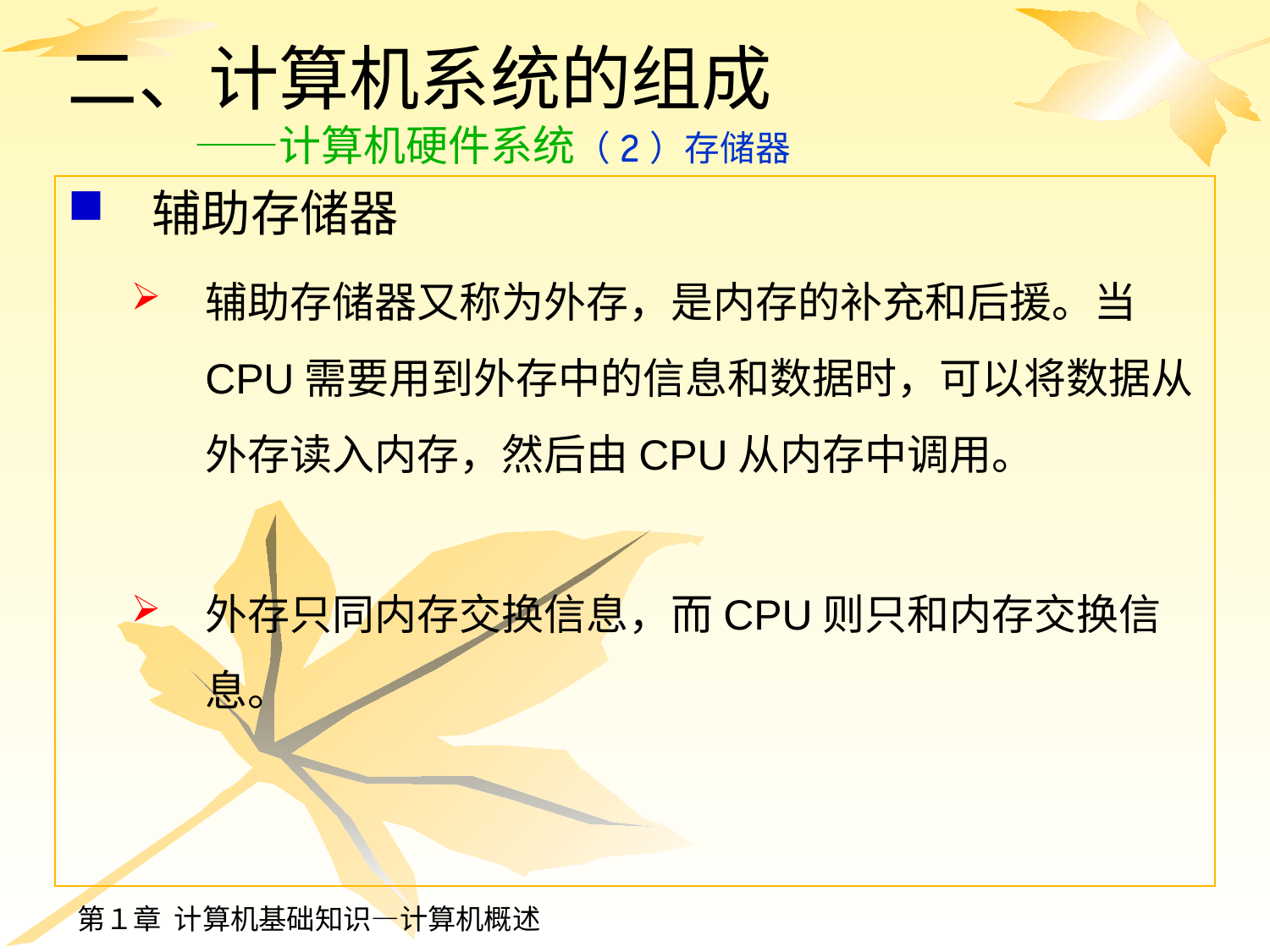

# 二、计算机系统的组成 ——计算机硬件系统（2）存储器
辅助存储器
辅助存储器又称为外存，是内存的补充和后援。当CPU需要用到外存中的信息和数据时，可以将数据从外存读入内存，然后由CPU从内存中调用。

外存只同内存交换信息，而CPU则只和内存交换信息。